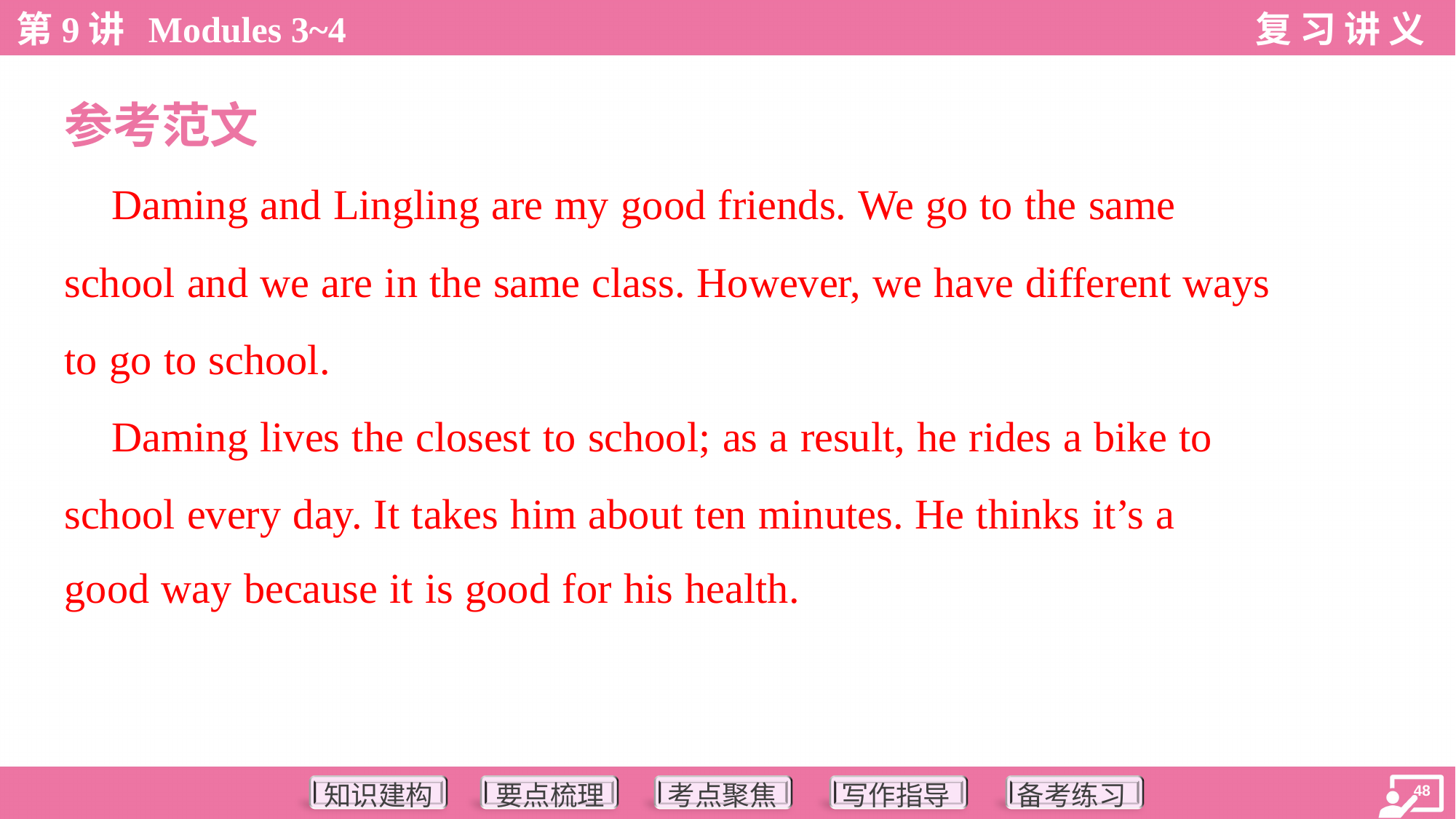

参考范文
    Daming and Lingling are my good friends. We go to the same
school and we are in the same class. However, we have different ways
to go to school.
    Daming lives the closest to school; as a result, he rides a bike to
school every day. It takes him about ten minutes. He thinks it’s a
good way because it is good for his health.